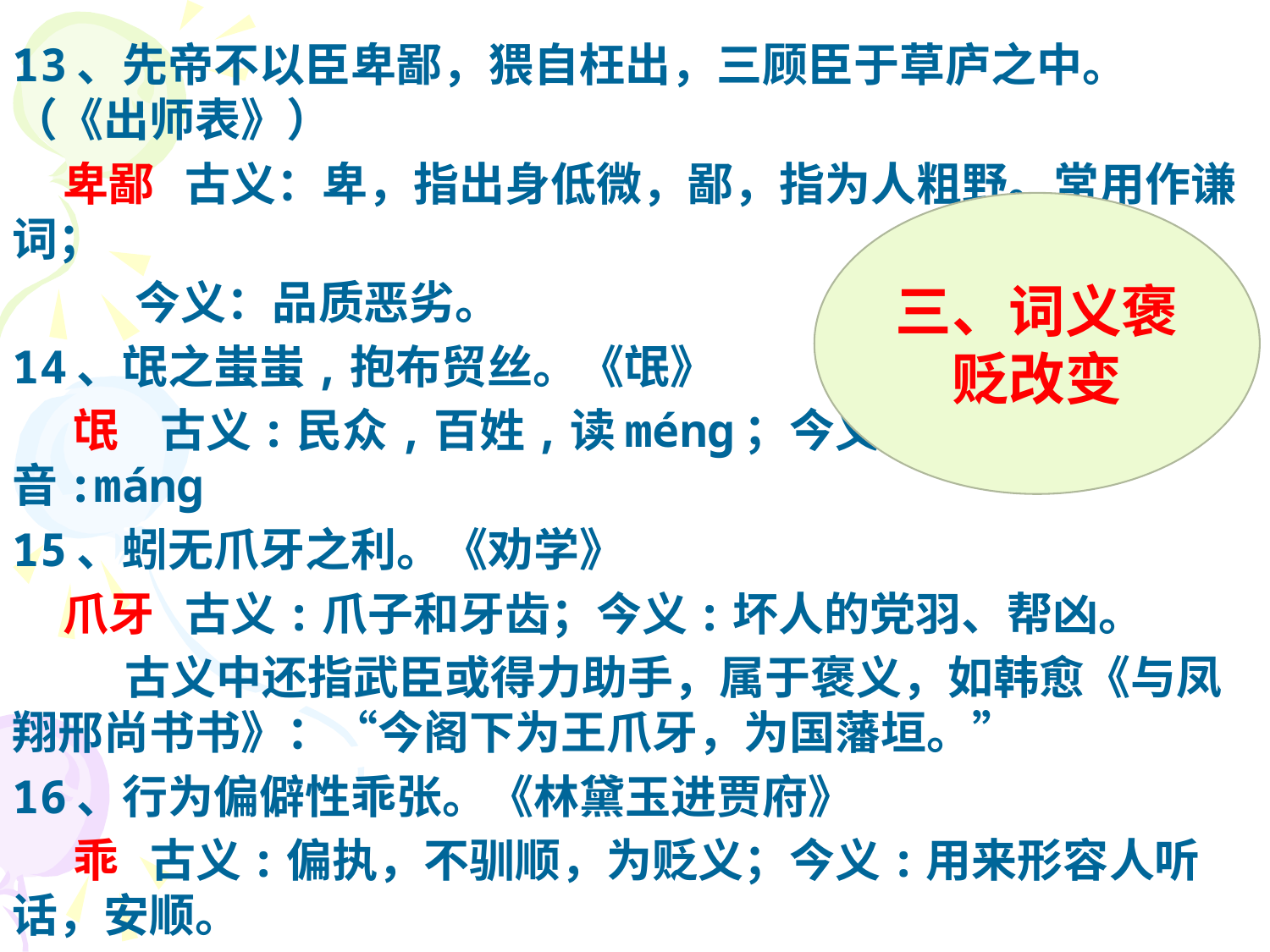

13、先帝不以臣卑鄙，猥自枉出，三顾臣于草庐之中。（《出师表》）
    卑鄙   古义：卑，指出身低微，鄙，指为人粗野。常用作谦词；
           今义：品质恶劣。
14、氓之蚩蚩,抱布贸丝。《氓》
     氓    古义:民众,百姓,读méng；今义:流氓,读音:máng
15、蚓无爪牙之利。《劝学》
    爪牙   古义:爪子和牙齿；今义:坏人的党羽、帮凶。
          古义中还指武臣或得力助手，属于褒义，如韩愈《与凤翔邢尚书书》：“今阁下为王爪牙，为国藩垣。”
16、行为偏僻性乖张。《林黛玉进贾府》
     乖   古义:偏执，不驯顺，为贬义；今义:用来形容人听话，安顺。

三、词义褒贬改变